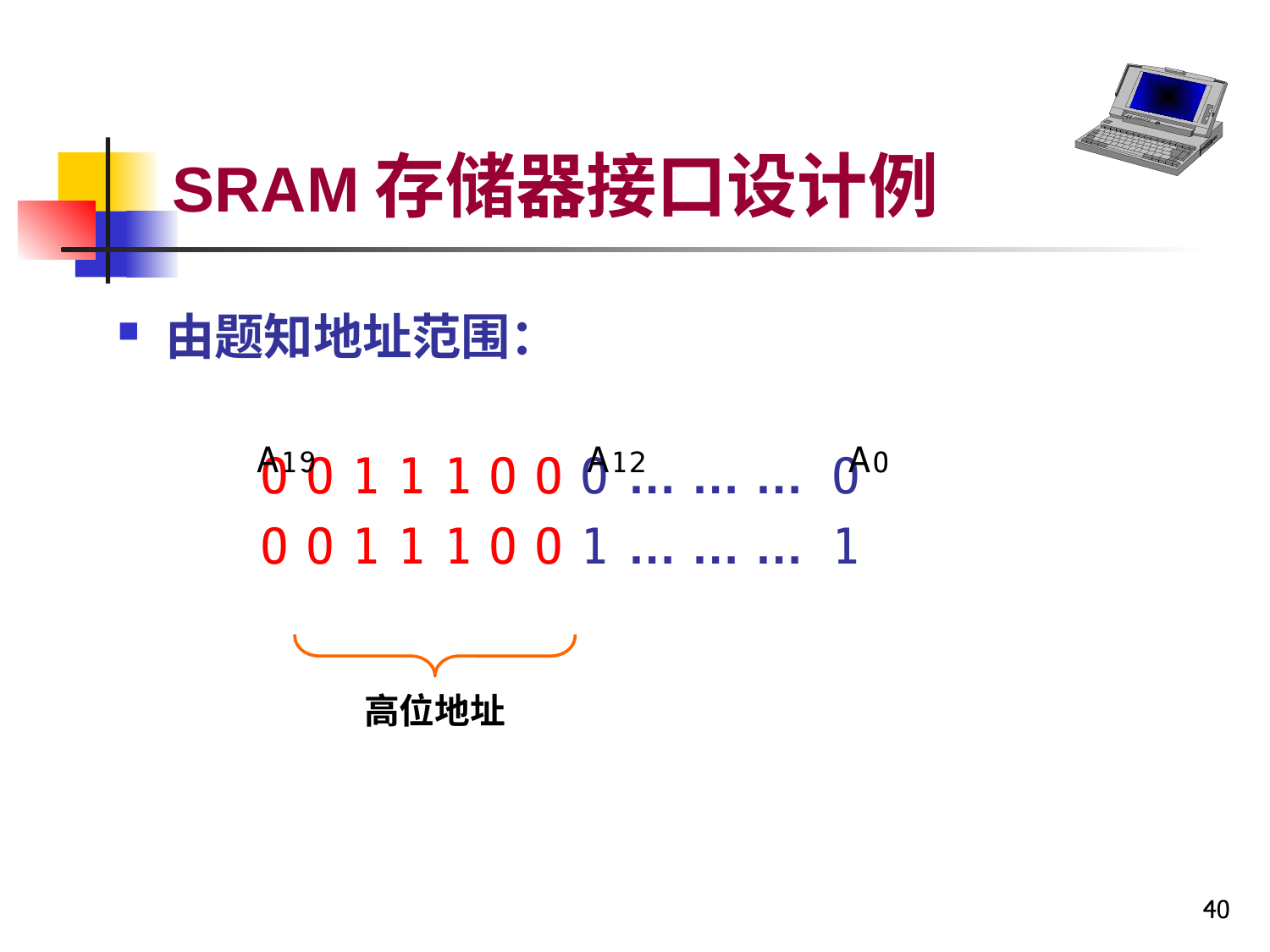

# SRAM存储器接口设计例
由题知地址范围：

          0 0 1 1 1 0 0 0 … … …  0
          0 0 1 1 1 0 0 1 … … …  1
A19
A12
A0

高位地址
40